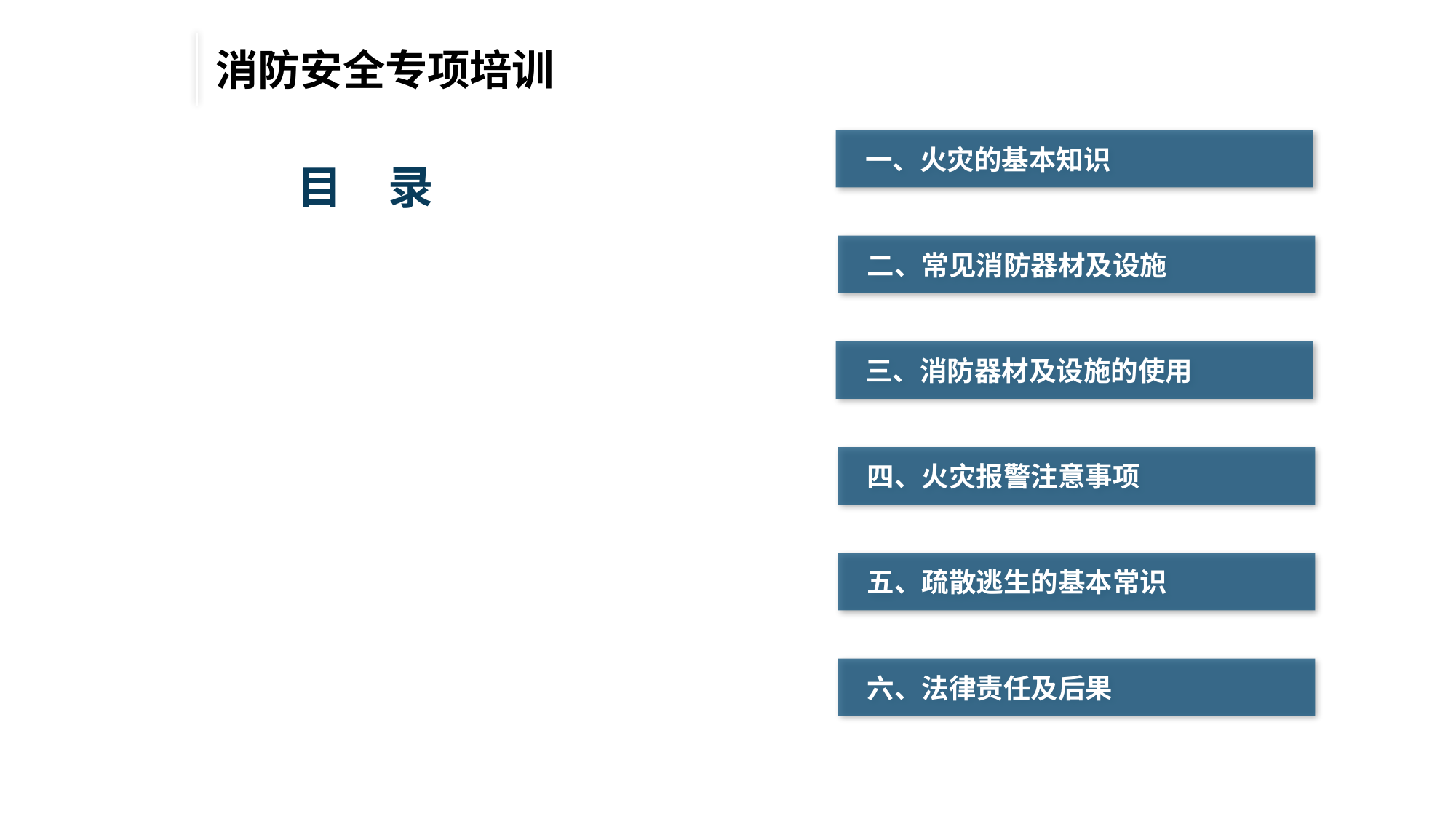

消防安全专项培训
  一、火灾的基本知识
目　录
  二、常见消防器材及设施
  三、消防器材及设施的使用
  四、火灾报警注意事项
  五、疏散逃生的基本常识
  六、法律责任及后果